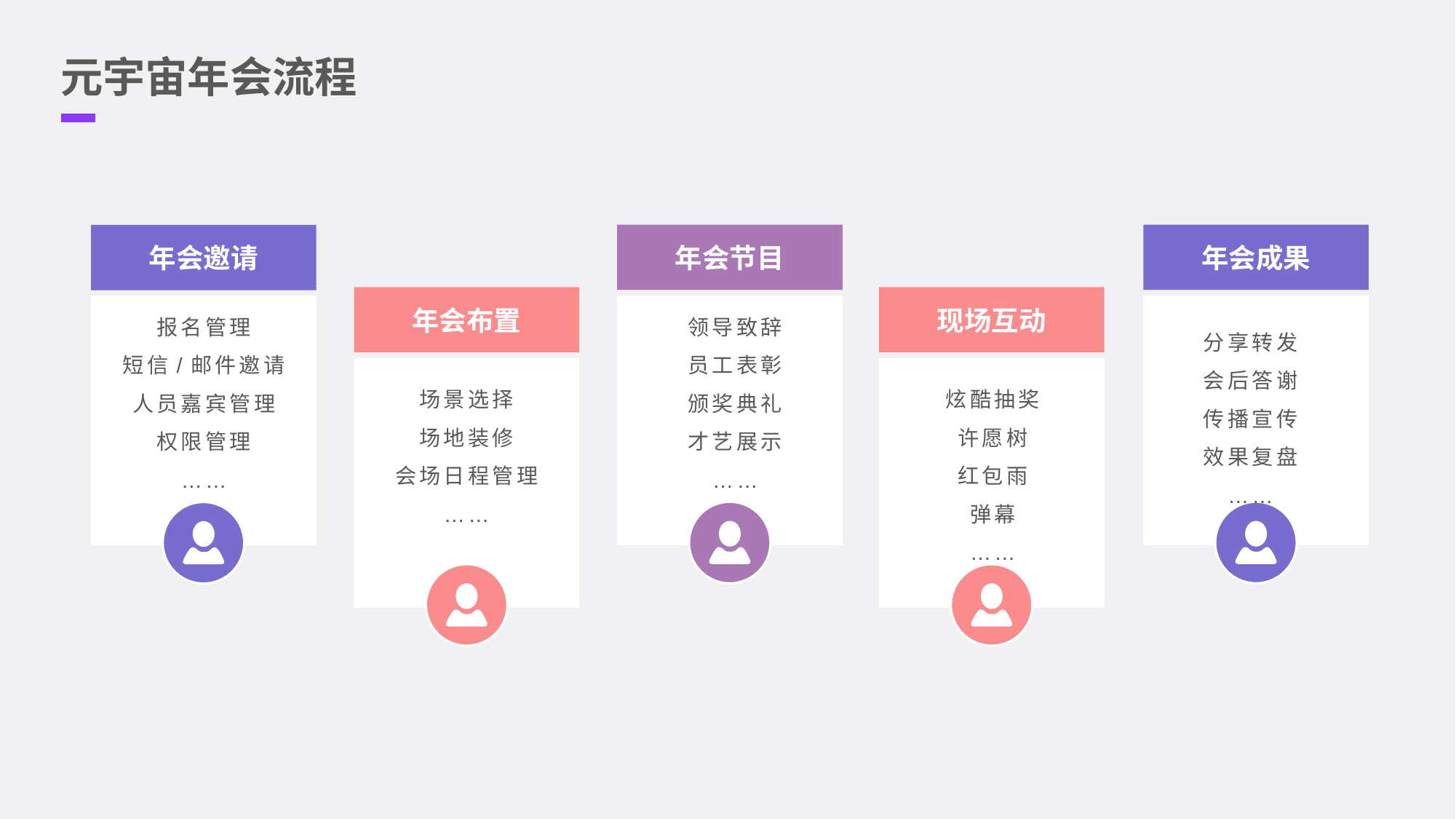

元宇宙年会流程
年会节目

年会成果

年会邀请

年会布置

现场互动

报名管理
短信/邮件邀请
人员嘉宾管理
权限管理
……
领导致辞
员工表彰
颁奖典礼
才艺展示
……
分享转发
会后答谢
传播宣传
效果复盘
……
场景选择
场地装修
会场日程管理
……
炫酷抽奖
许愿树
红包雨
弹幕
……